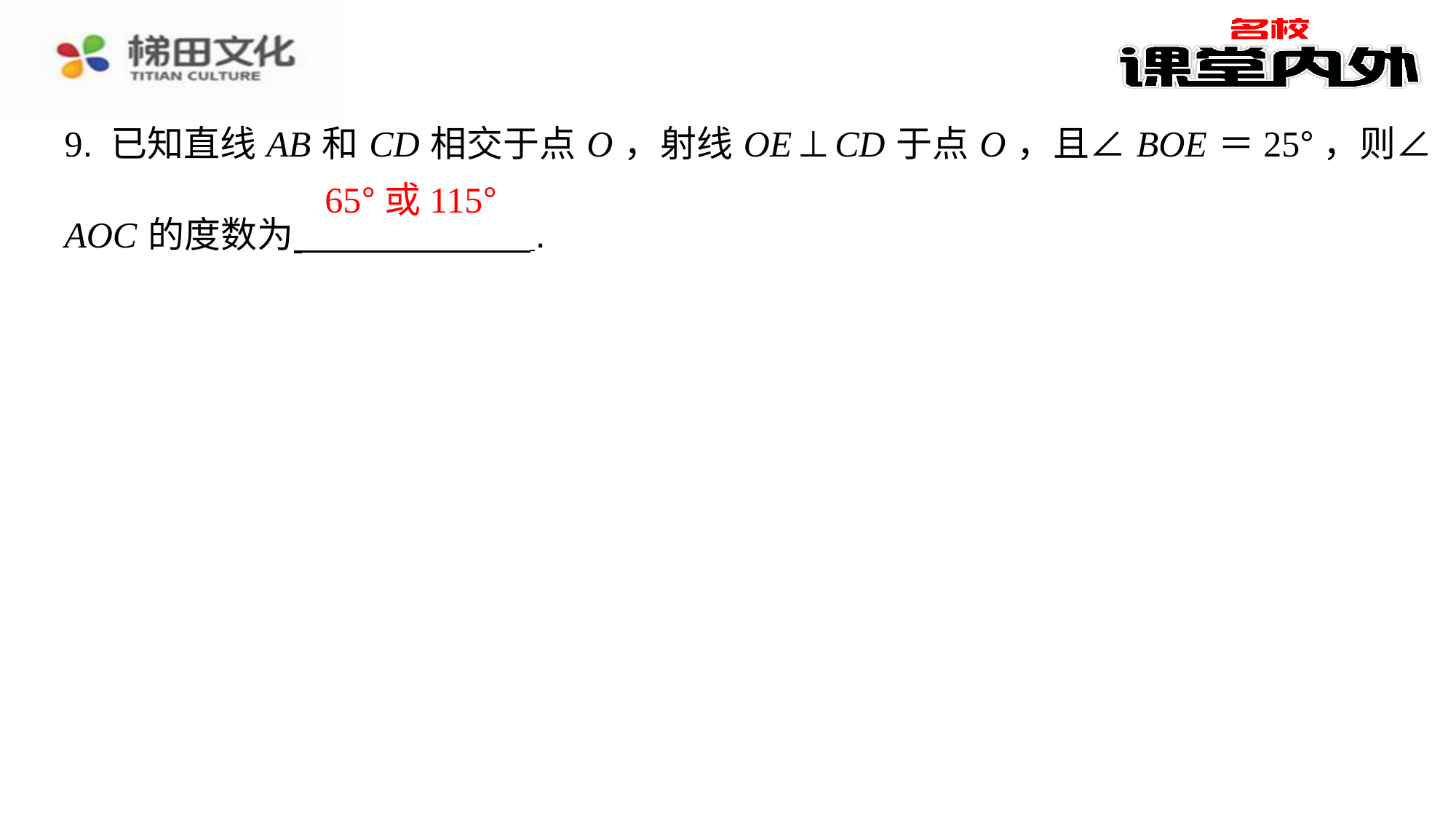

9. 已知直线 AB 和 CD 相交于点 O ，射线 OE ⊥ CD 于点 O ，且∠ BOE ＝25°，则∠
AOC 的度数为                                    ⁠.
65°或115°